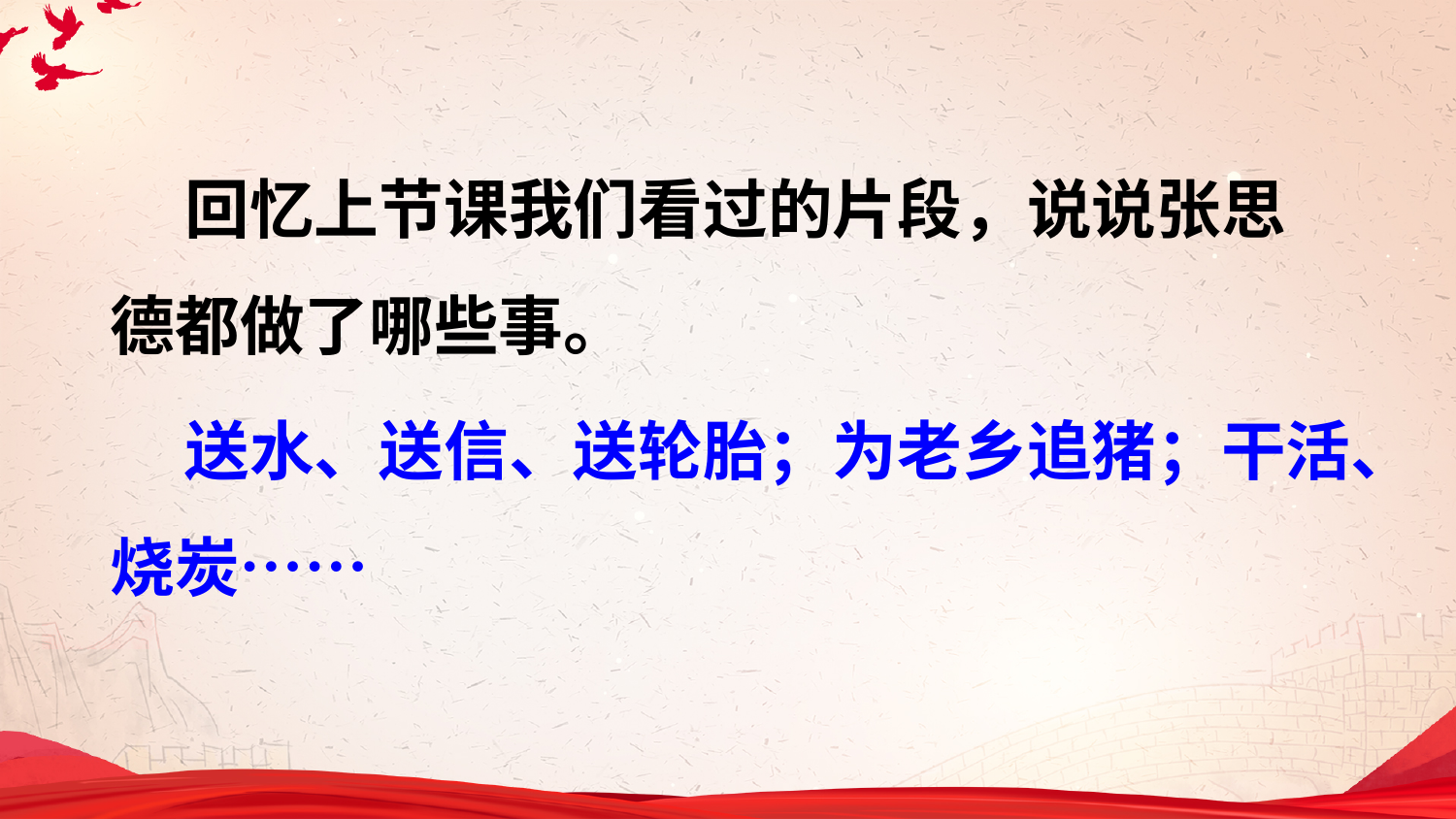

回忆上节课我们看过的片段，说说张思德都做了哪些事。
    送水、送信、送轮胎；为老乡追猪；干活、烧炭……